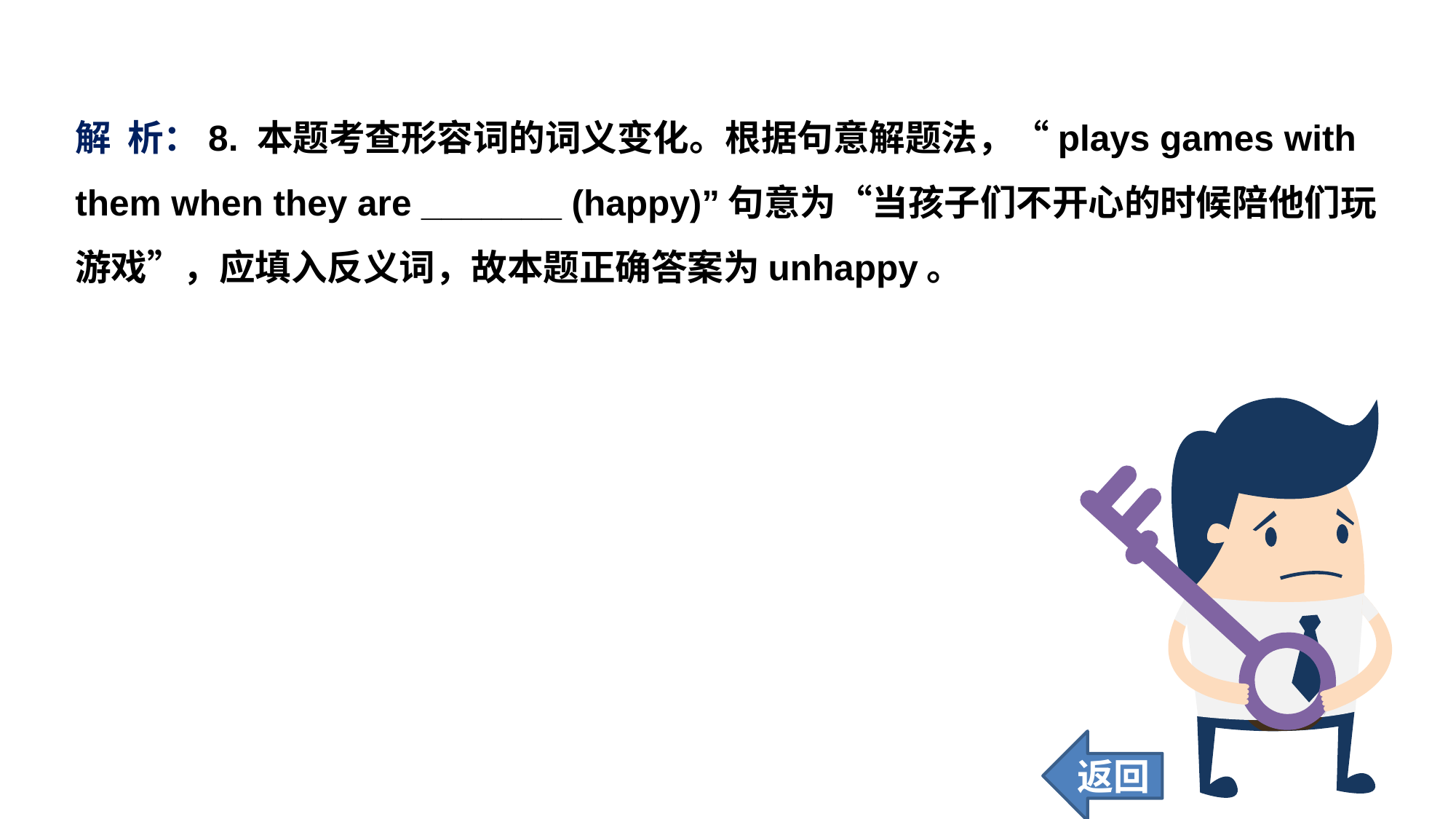

解  析：8. 本题考查形容词的词义变化。根据句意解题法，“plays games with them when they are _______ (happy)”句意为“当孩子们不开心的时候陪他们玩游戏”，应填入反义词，故本题正确答案为unhappy。

返回
108